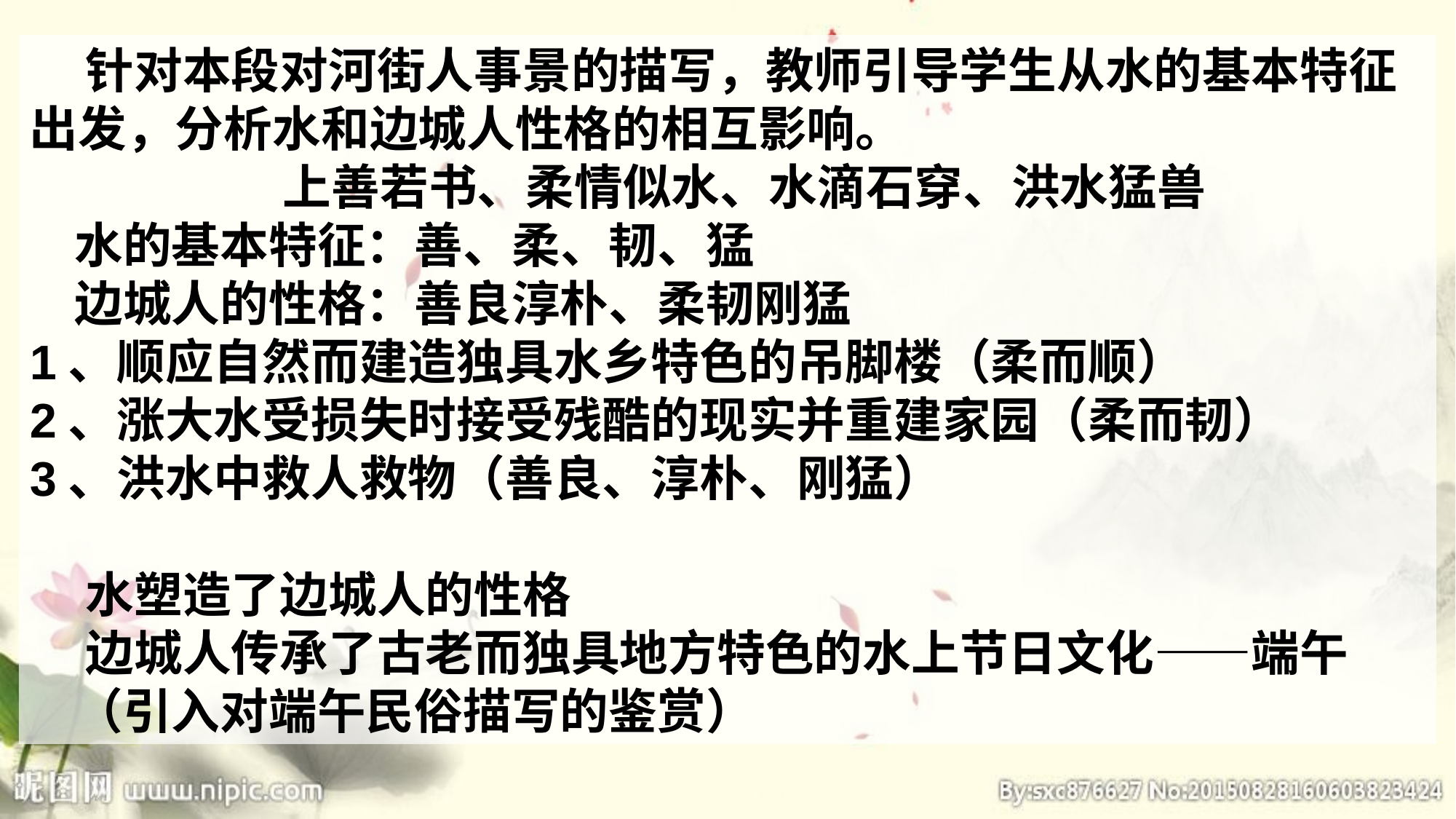

针对本段对河街人事景的描写，教师引导学生从水的基本特征出发，分析水和边城人性格的相互影响。
  上善若书、柔情似水、水滴石穿、洪水猛兽
   水的基本特征：善、柔、韧、猛
   边城人的性格：善良淳朴、柔韧刚猛
1、顺应自然而建造独具水乡特色的吊脚楼（柔而顺）
2、涨大水受损失时接受残酷的现实并重建家园（柔而韧）
3、洪水中救人救物（善良、淳朴、刚猛）

    水塑造了边城人的性格
    边城人传承了古老而独具地方特色的水上节日文化——端午
   （引入对端午民俗描写的鉴赏）